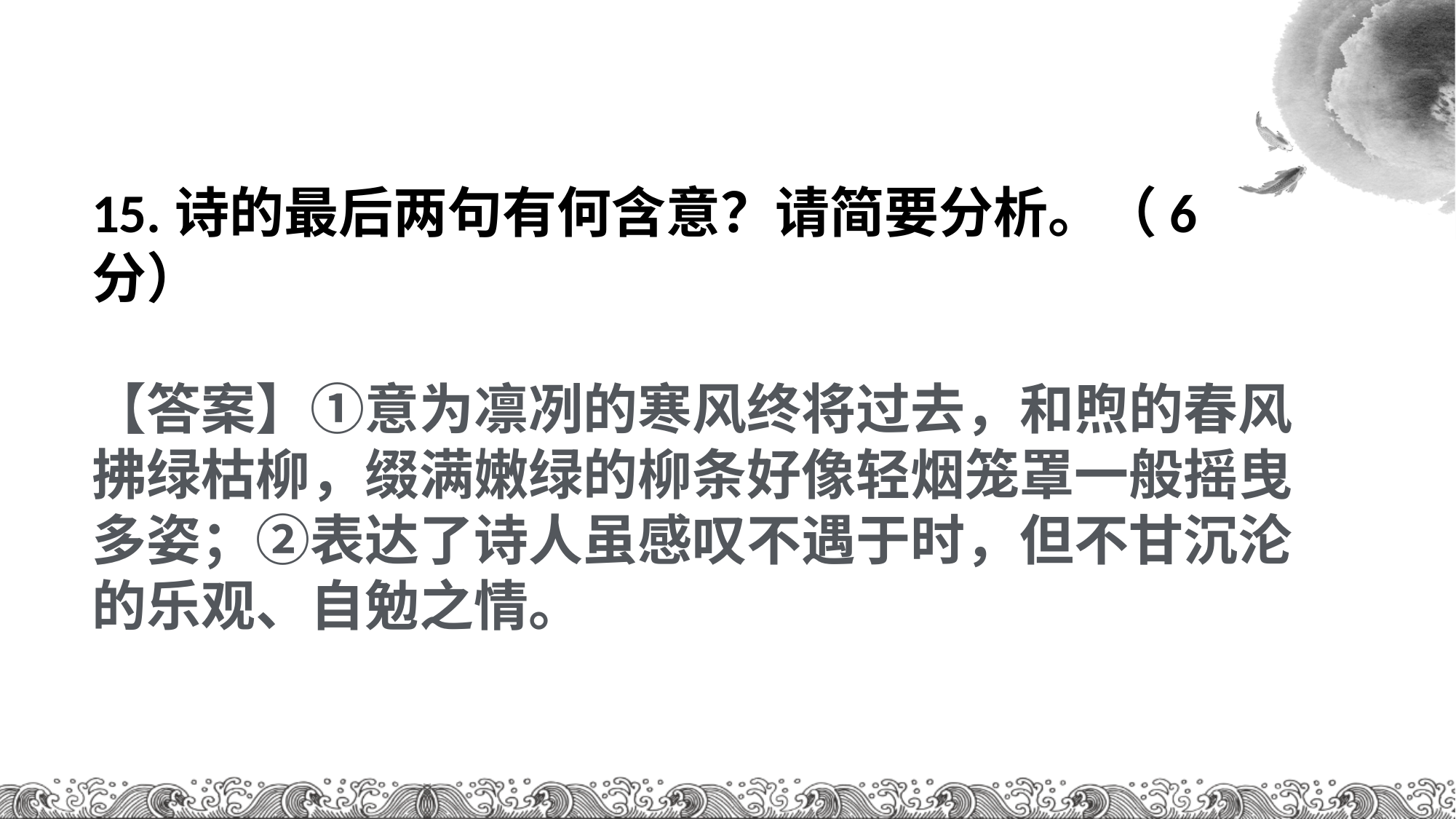

15.诗的最后两句有何含意？请简要分析。（6分）

【答案】①意为凛冽的寒风终将过去，和煦的春风拂绿枯柳，缀满嫩绿的柳条好像轻烟笼罩一般摇曳多姿；②表达了诗人虽感叹不遇于时，但不甘沉沦的乐观、自勉之情。